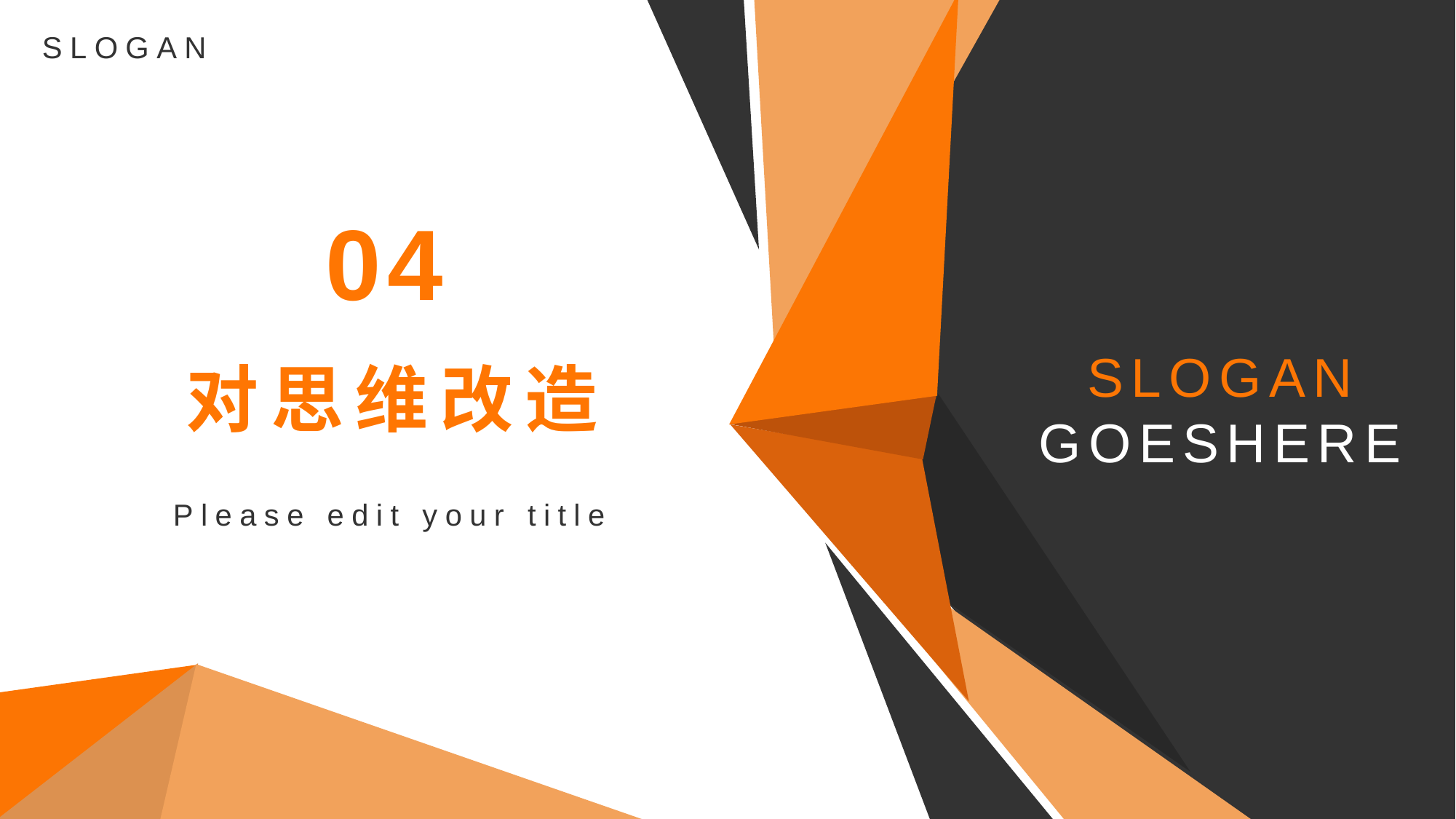

SLOGAN
04
SLOGAN
GOESHERE
对思维改造

Please edit your title